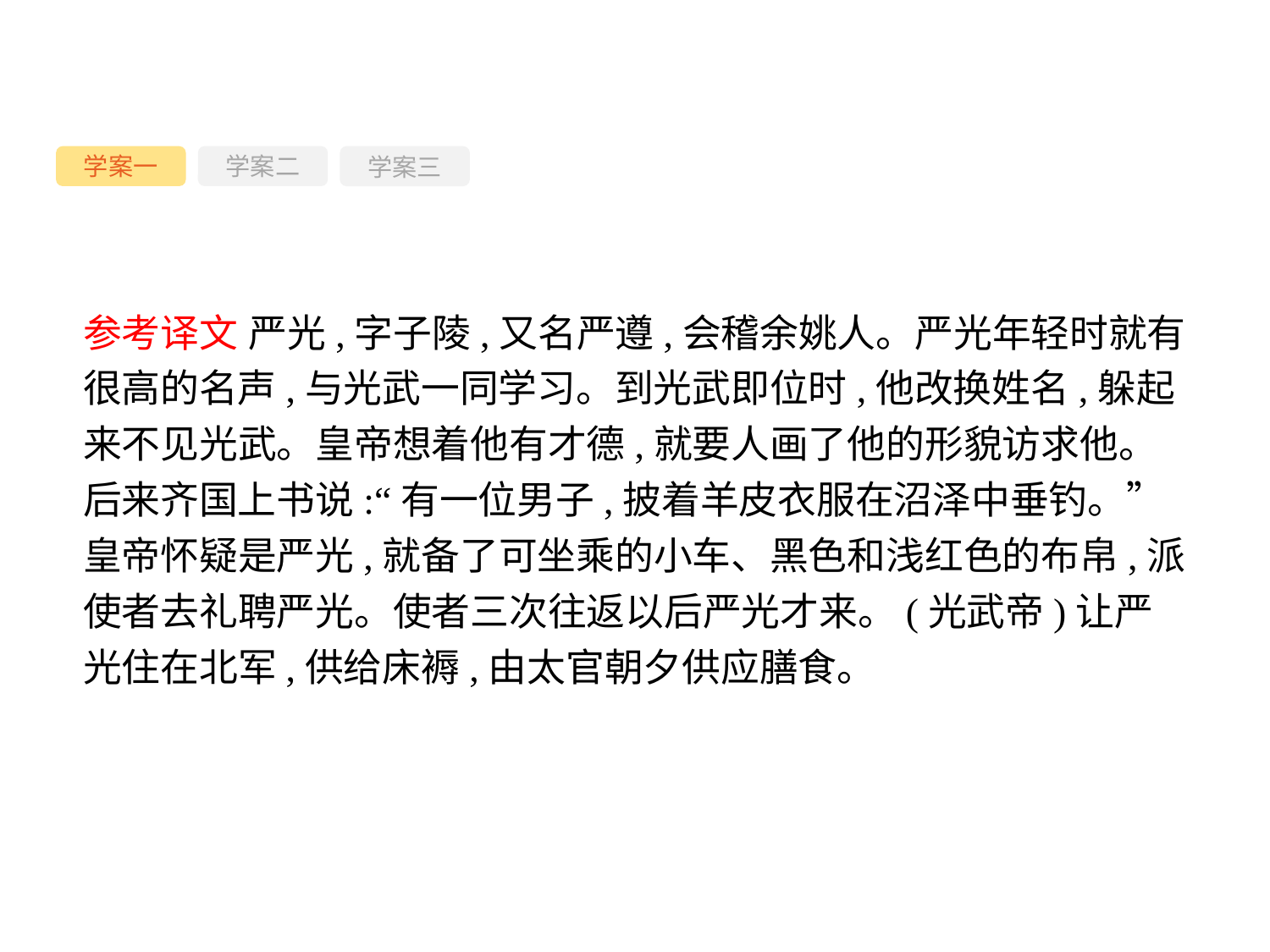

学案一
学案三
学案二
参考译文 严光,字子陵,又名严遵,会稽余姚人。严光年轻时就有很高的名声,与光武一同学习。到光武即位时,他改换姓名,躲起来不见光武。皇帝想着他有才德,就要人画了他的形貌访求他。后来齐国上书说:“有一位男子,披着羊皮衣服在沼泽中垂钓。”皇帝怀疑是严光,就备了可坐乘的小车、黑色和浅红色的布帛,派使者去礼聘严光。使者三次往返以后严光才来。(光武帝)让严光住在北军,供给床褥,由太官朝夕供应膳食。
-80-